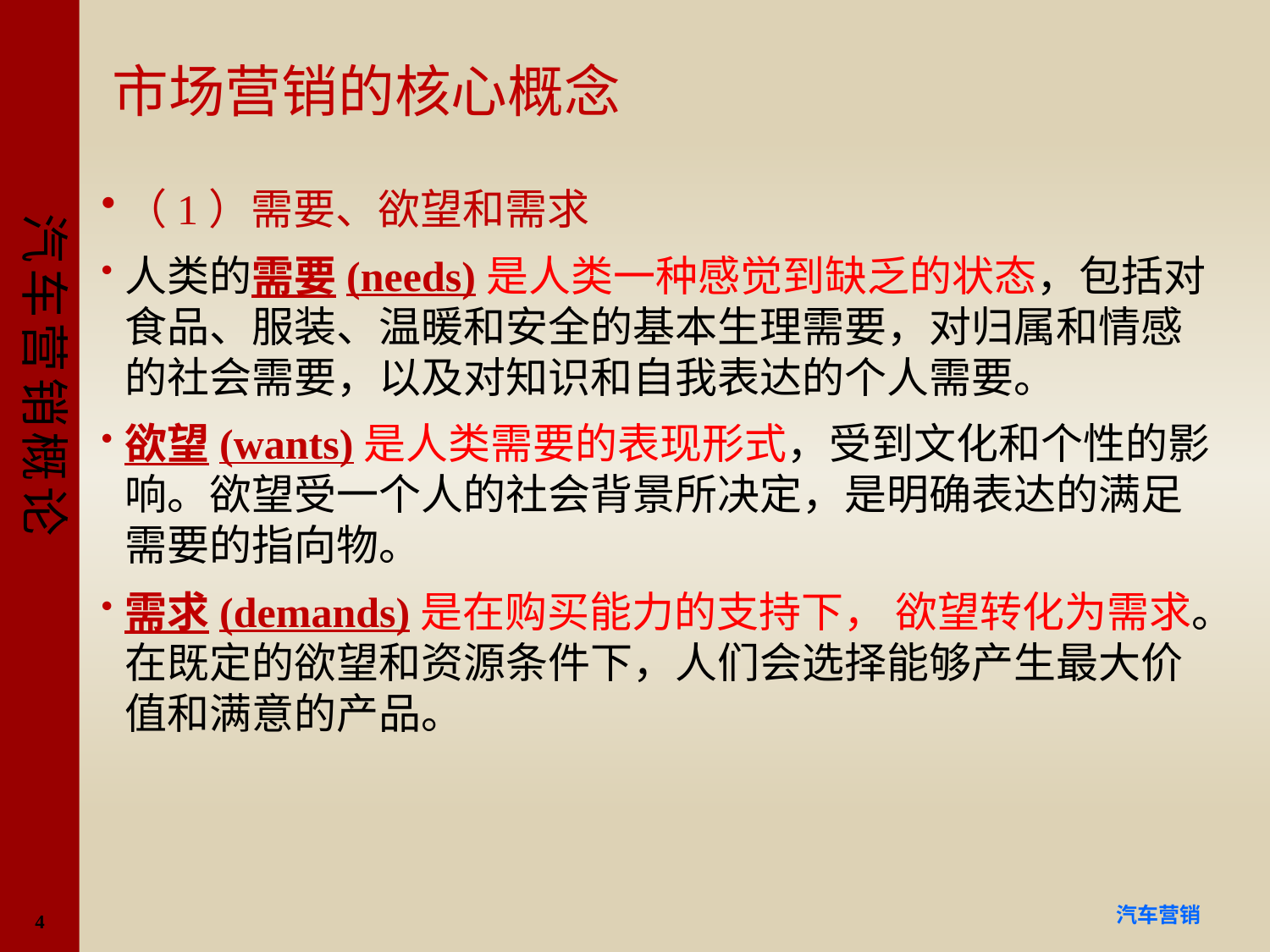

# 市场营销的核心概念
（1）需要、欲望和需求
人类的需要(needs)是人类一种感觉到缺乏的状态，包括对食品、服装、温暖和安全的基本生理需要，对归属和情感的社会需要，以及对知识和自我表达的个人需要。
欲望(wants)是人类需要的表现形式，受到文化和个性的影响。欲望受一个人的社会背景所决定，是明确表达的满足需要的指向物。
需求(demands)是在购买能力的支持下， 欲望转化为需求。在既定的欲望和资源条件下，人们会选择能够产生最大价值和满意的产品。

4